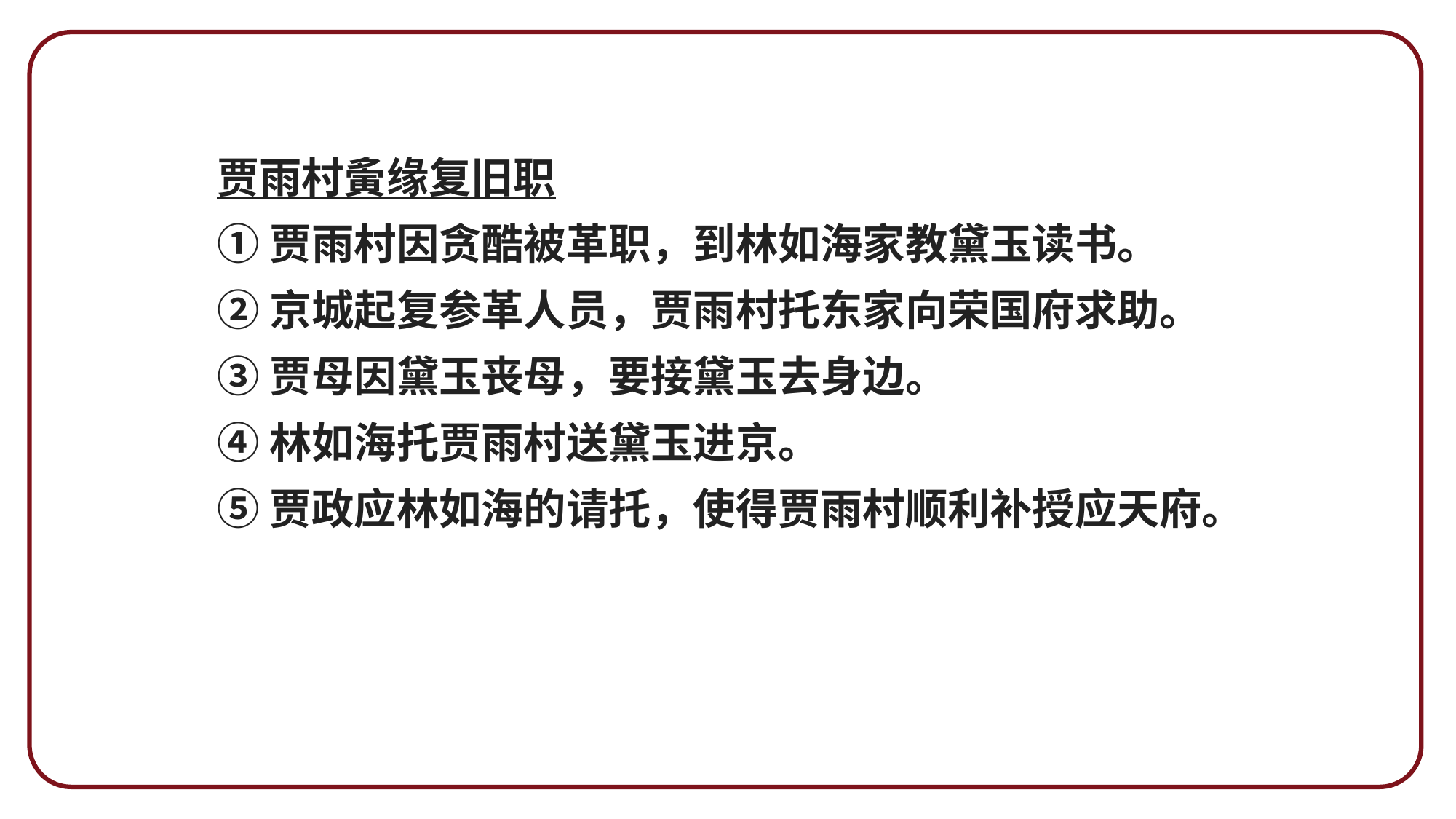

重点内容
贾雨村夤缘复旧职
①贾雨村因贪酷被革职，到林如海家教黛玉读书。
②京城起复参革人员，贾雨村托东家向荣国府求助。
③贾母因黛玉丧母，要接黛玉去身边。
④林如海托贾雨村送黛玉进京。
⑤贾政应林如海的请托，使得贾雨村顺利补授应天府。